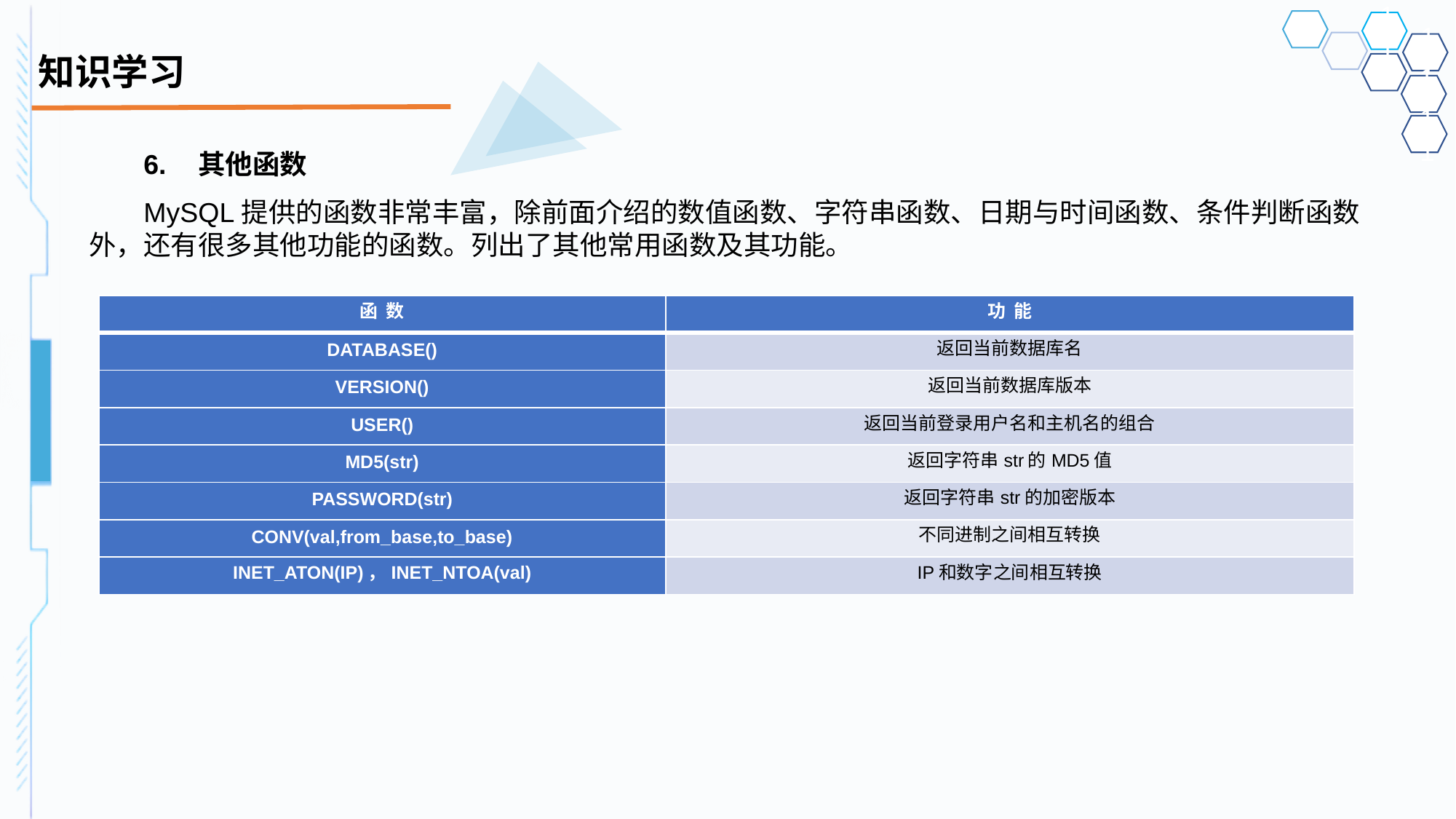

# 知识学习

6.	其他函数
MySQL提供的函数非常丰富，除前面介绍的数值函数、字符串函数、日期与时间函数、条件判断函数外，还有很多其他功能的函数。列出了其他常用函数及其功能。
| 函 数 | 功 能 |
| --- | --- |
| DATABASE() | 返回当前数据库名 |
| VERSION() | 返回当前数据库版本 |
| USER() | 返回当前登录用户名和主机名的组合 |
| MD5(str) | 返回字符串str的MD5值 |
| PASSWORD(str) | 返回字符串str的加密版本 |
| CONV(val,from\_base,to\_base) | 不同进制之间相互转换 |
| INET\_ATON(IP)，INET\_NTOA(val) | IP和数字之间相互转换 |